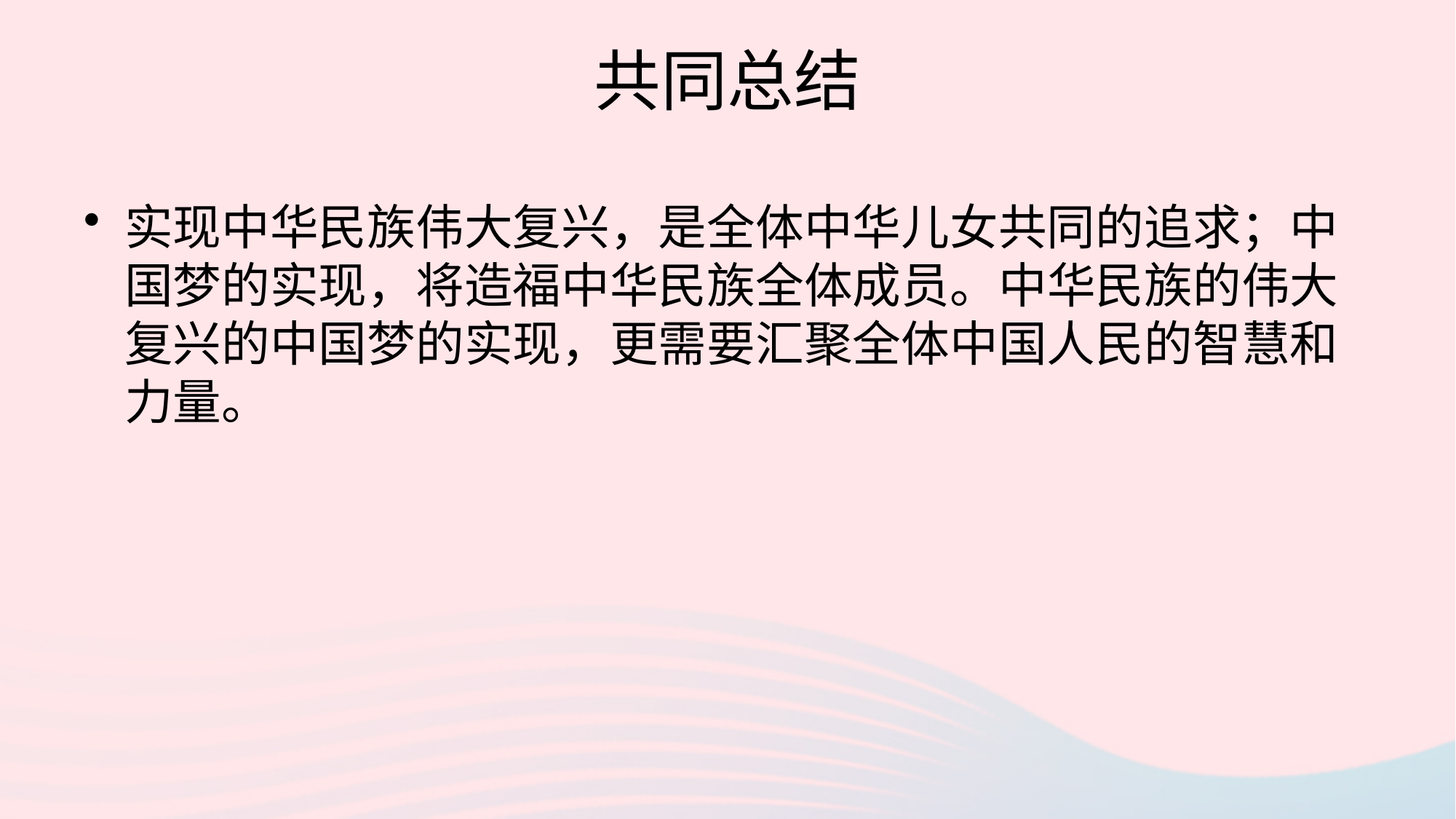

# 共同总结
实现中华民族伟大复兴，是全体中华儿女共同的追求；中国梦的实现，将造福中华民族全体成员。中华民族的伟大复兴的中国梦的实现，更需要汇聚全体中国人民的智慧和力量。